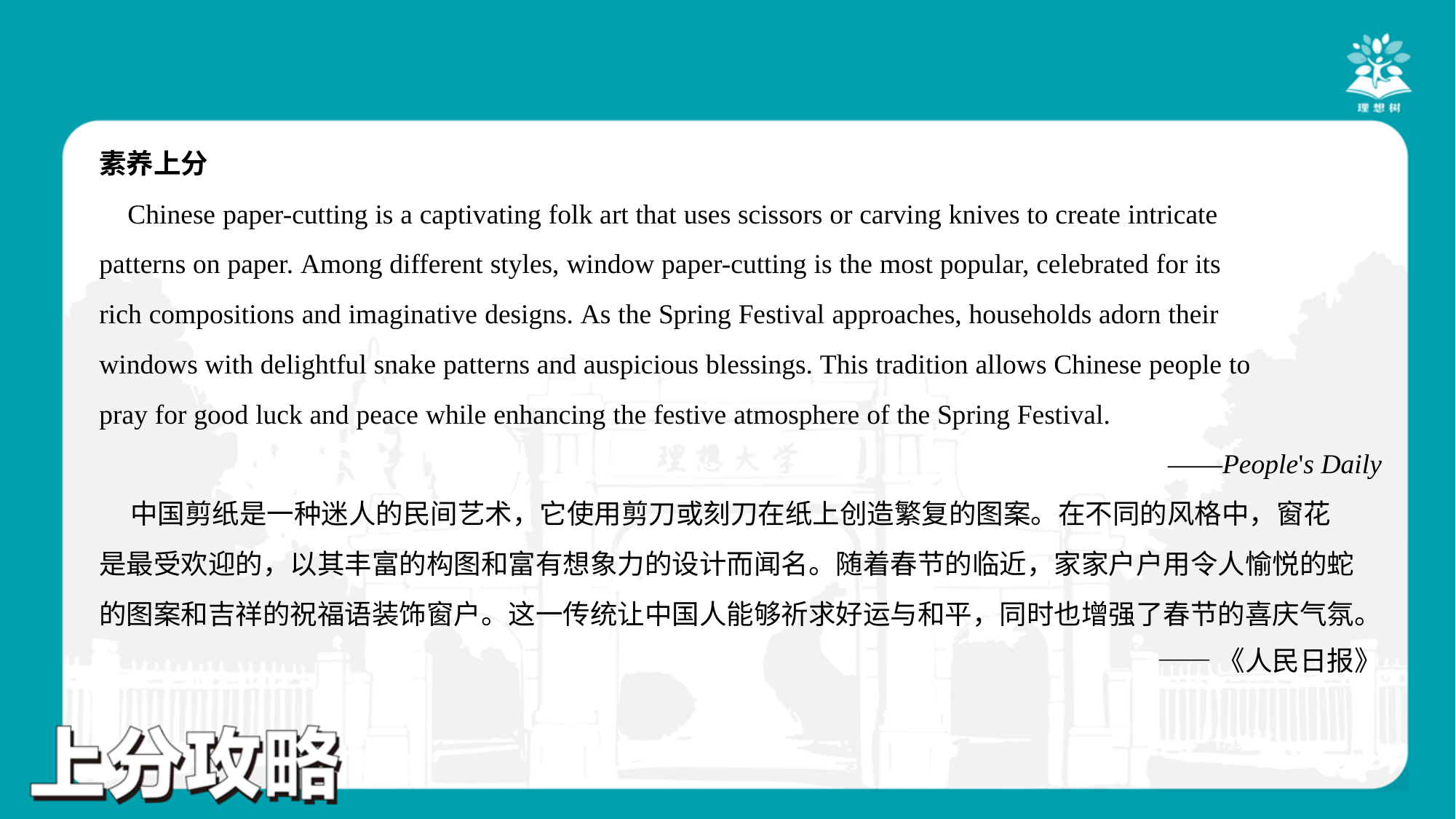

素养上分
    Chinese paper-cutting is a captivating folk art that uses scissors or carving knives to create intricate
patterns on paper. Among different styles, window paper-cutting is the most popular, celebrated for its
rich compositions and imaginative designs. As the Spring Festival approaches, households adorn their
windows with delightful snake patterns and auspicious blessings. This tradition allows Chinese people to
pray for good luck and peace while enhancing the festive atmosphere of the Spring Festival.
——People's Daily
    中国剪纸是一种迷人的民间艺术，它使用剪刀或刻刀在纸上创造繁复的图案。在不同的风格中，窗花
是最受欢迎的，以其丰富的构图和富有想象力的设计而闻名。随着春节的临近，家家户户用令人愉悦的蛇
的图案和吉祥的祝福语装饰窗户。这一传统让中国人能够祈求好运与和平，同时也增强了春节的喜庆气氛。
——《人民日报》